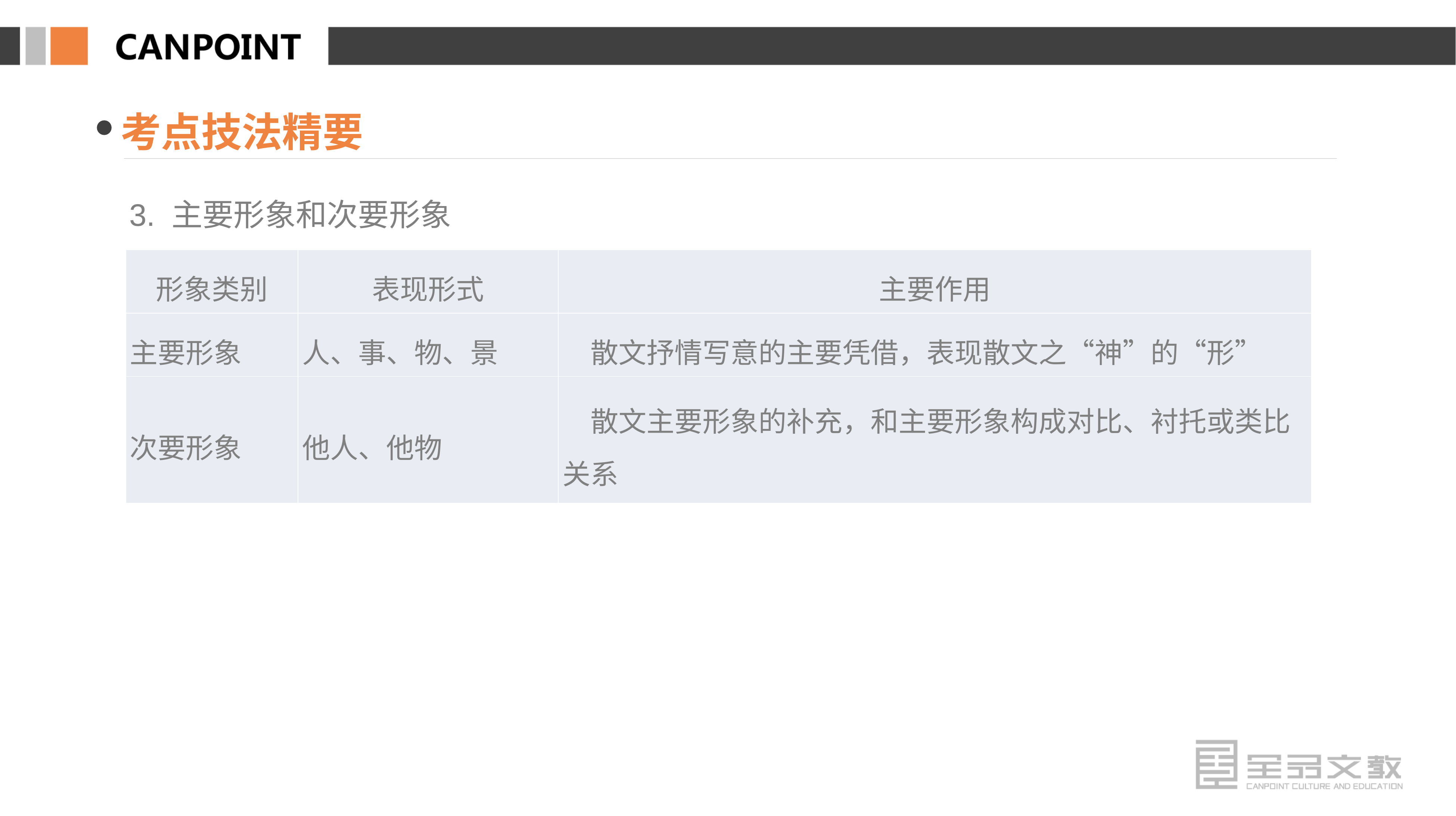

考点技法精要

3. 主要形象和次要形象
| 形象类别 | 表现形式 | 主要作用 |
| --- | --- | --- |
| 主要形象 | 人、事、物、景 | 散文抒情写意的主要凭借，表现散文之“神”的“形” |
| 次要形象 | 他人、他物 | 散文主要形象的补充，和主要形象构成对比、衬托或类比关系 |